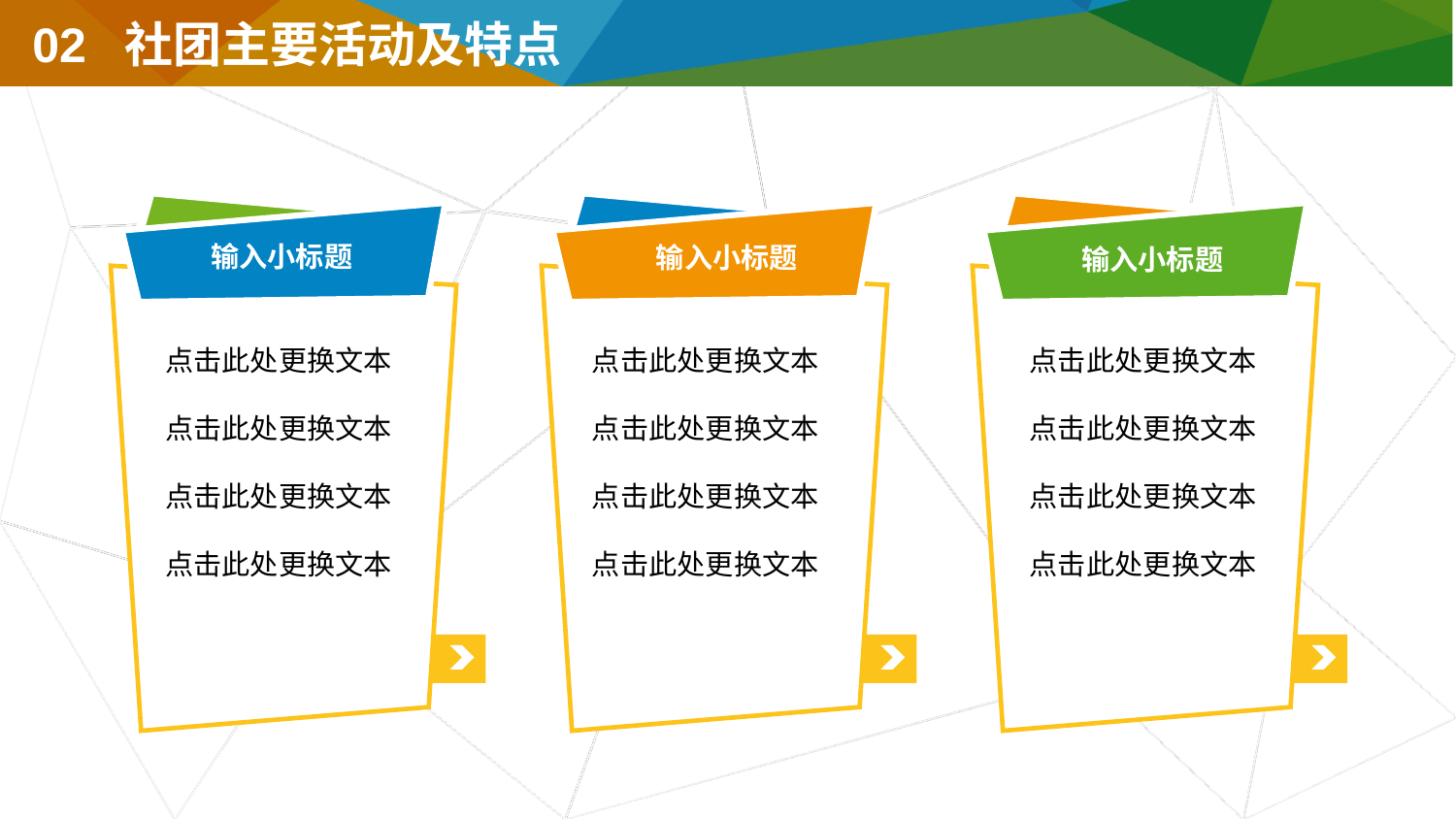

02  社团主要活动及特点

输入小标题

输入小标题
输入小标题

点击此处更换文本点击此处更换文本点击此处更换文本点击此处更换文本
点击此处更换文本点击此处更换文本点击此处更换文本点击此处更换文本
点击此处更换文本点击此处更换文本点击此处更换文本点击此处更换文本